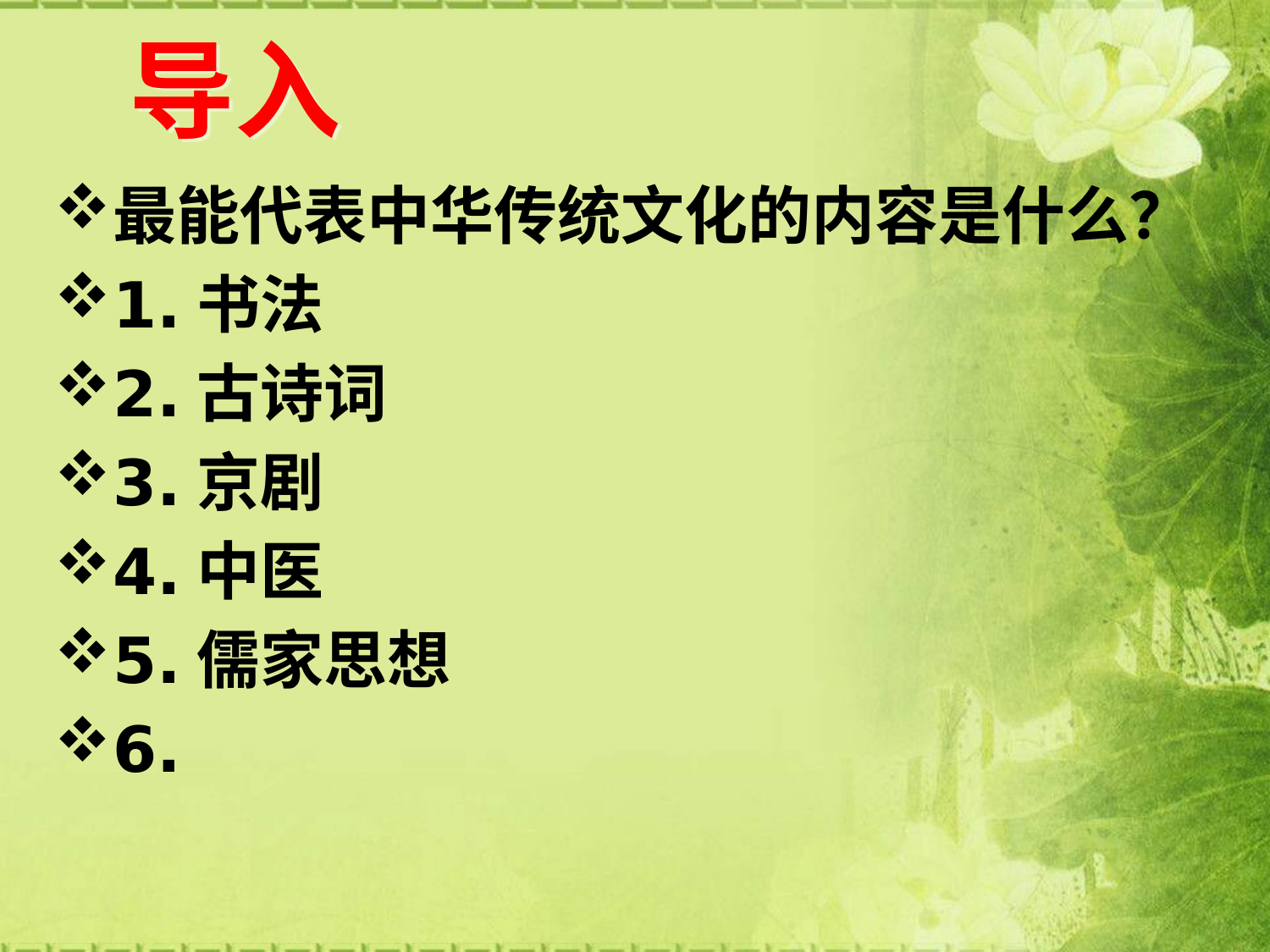

# 导入
最能代表中华传统文化的内容是什么？
1.书法
2.古诗词
3.京剧
4.中医
5.儒家思想
6.